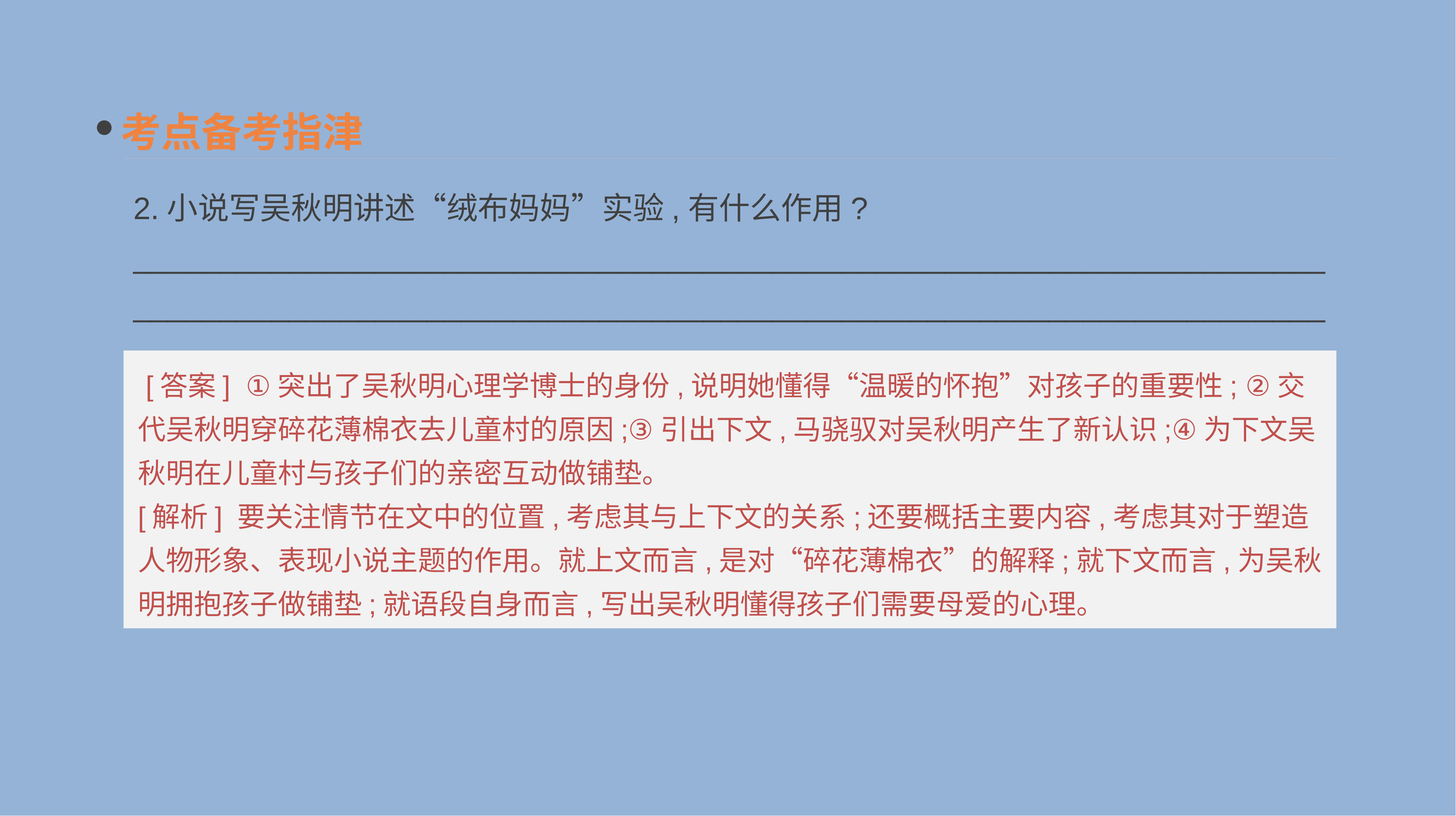

考点备考指津

2.小说写吴秋明讲述“绒布妈妈”实验,有什么作用?
__________________________________________________________________________________________________________________________________________________________________________

 [答案]  ①突出了吴秋明心理学博士的身份,说明她懂得“温暖的怀抱”对孩子的重要性; ②交代吴秋明穿碎花薄棉衣去儿童村的原因;③引出下文,马骁驭对吴秋明产生了新认识;④为下文吴秋明在儿童村与孩子们的亲密互动做铺垫。
[解析] 要关注情节在文中的位置,考虑其与上下文的关系;还要概括主要内容,考虑其对于塑造人物形象、表现小说主题的作用。就上文而言,是对“碎花薄棉衣”的解释;就下文而言,为吴秋明拥抱孩子做铺垫;就语段自身而言,写出吴秋明懂得孩子们需要母爱的心理。